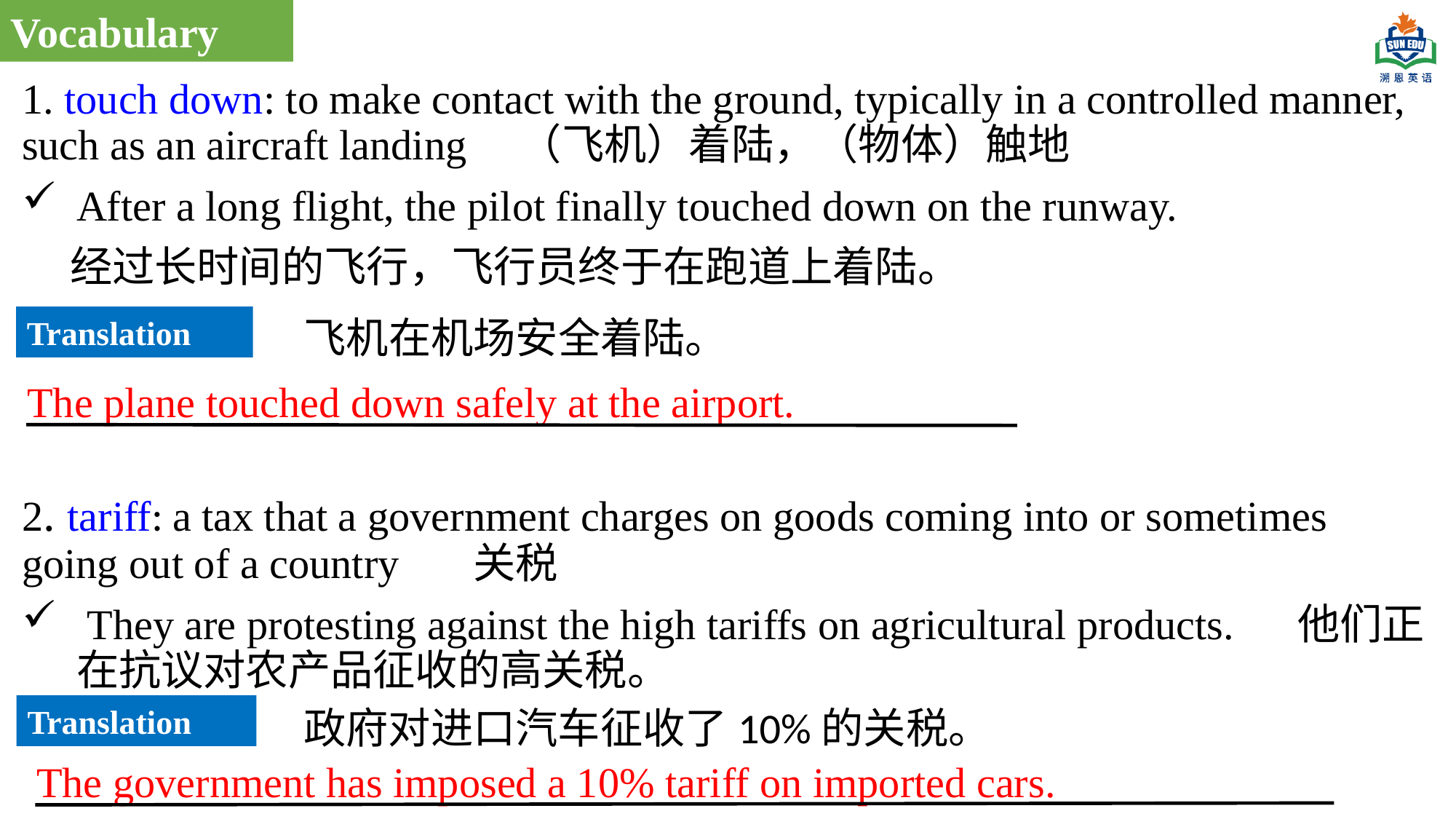

Vocabulary
1. touch down: to make contact with the ground, typically in a controlled manner, such as an aircraft landing    （飞机）着陆，（物体）触地
After a long flight, the pilot finally touched down on the runway.
    经过长时间的飞行，飞行员终于在跑道上着陆。

2. tariff: a tax that a government charges on goods coming into or sometimes going out of a country      关税
 They are protesting against the high tariffs on agricultural products.     他们正在抗议对农产品征收的高关税。
飞机在机场安全着陆。
Translation
The plane touched down safely at the airport.
Translation
政府对进口汽车征收了10%的关税。
The government has imposed a 10% tariff on imported cars.